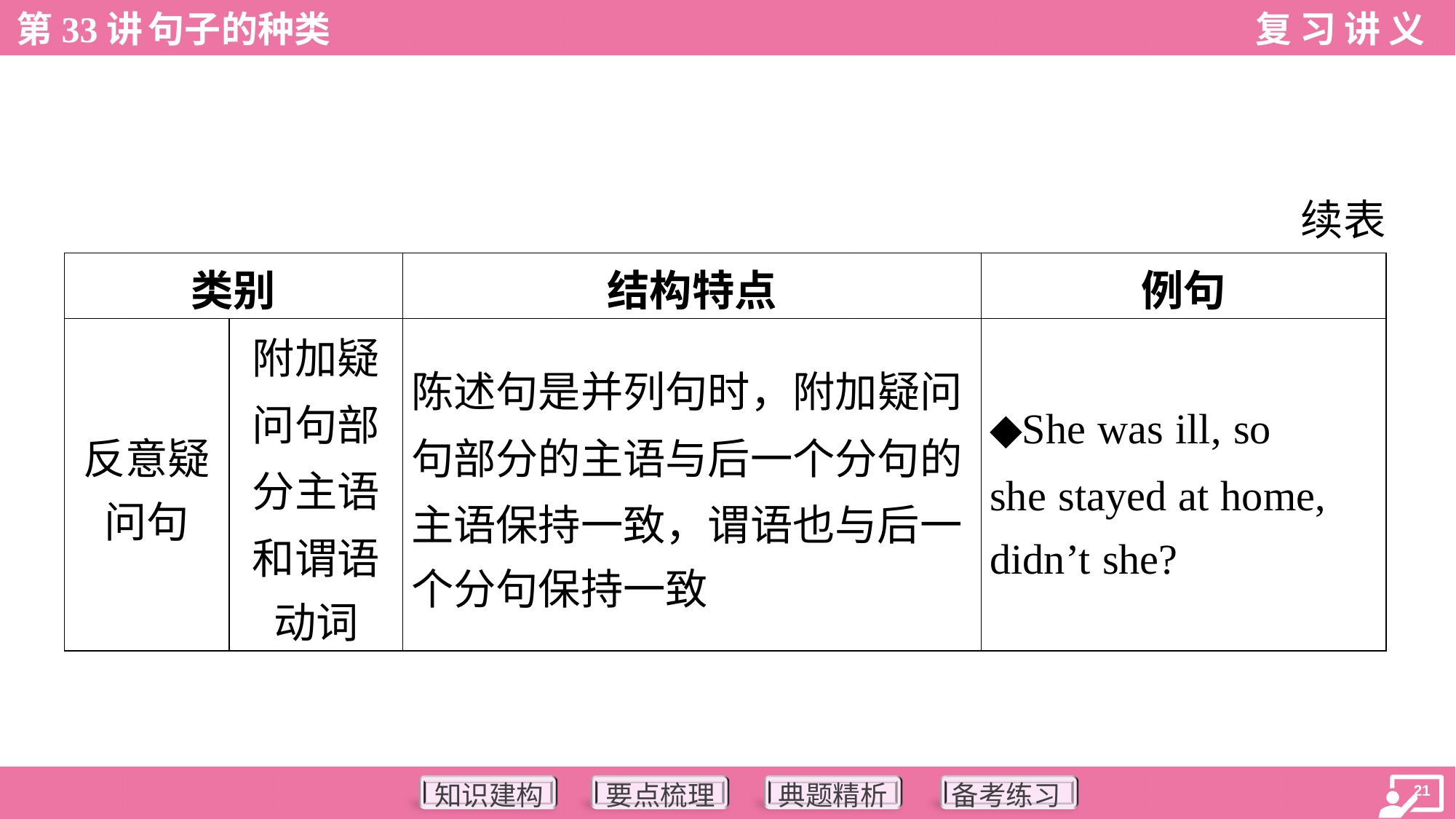

续表
| 类别 |  | 结构特点 | 例句 |
| --- | --- | --- | --- |
| 反意疑 问句 | 附加疑 问句部 分主语 和谓语 动词 | 陈述句是并列句时，附加疑问 句部分的主语与后一个分句的 主语保持一致，谓语也与后一 个分句保持一致 | ◆She was ill, so she stayed at home, didn’t she? |